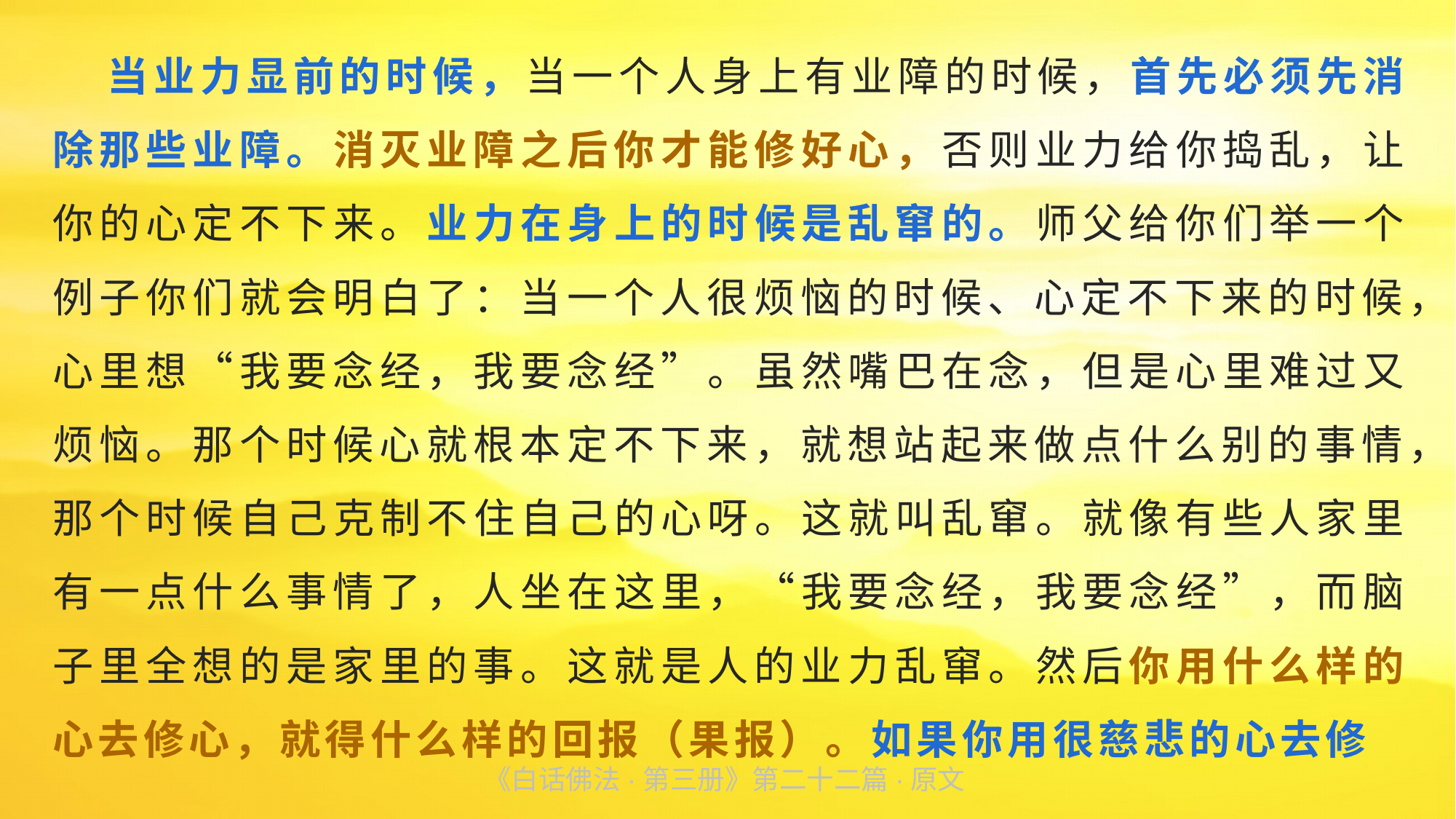

当业力显前的时候，当一个人身上有业障的时候，首先必须先消除那些业障。消灭业障之后你才能修好心，否则业力给你捣乱，让你的心定不下来。业力在身上的时候是乱窜的。师父给你们举一个例子你们就会明白了：当一个人很烦恼的时候、心定不下来的时候，心里想“我要念经，我要念经”。虽然嘴巴在念，但是心里难过又烦恼。那个时候心就根本定不下来，就想站起来做点什么别的事情，那个时候自己克制不住自己的心呀。这就叫乱窜。就像有些人家里有一点什么事情了，人坐在这里，“我要念经，我要念经”，而脑子里全想的是家里的事。这就是人的业力乱窜。然后你用什么样的心去修心，就得什么样的回报（果报）。如果你用很慈悲的心去修
《白话佛法·第三册》第二十二篇·原文